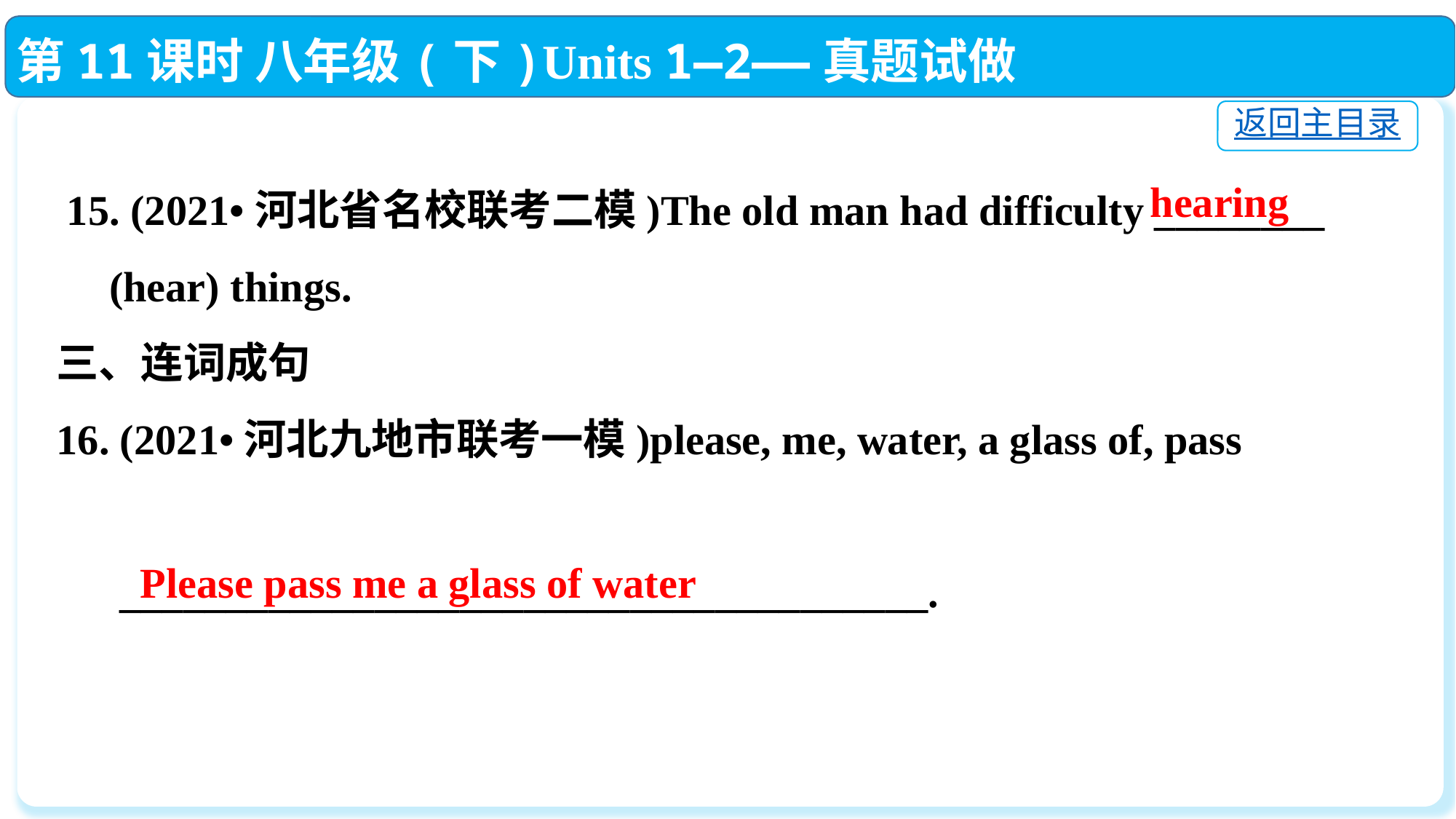

第11课时 八年级(下)Units 1—2——真题试做

返回主目录
 15. (2021•河北省名校联考二模)The old man had difficulty ________
     (hear) things.
三、连词成句
16. (2021•河北九地市联考一模)please, me, water, a glass of, pass

      ______________________________________.

hearing
 Please pass me a glass of water